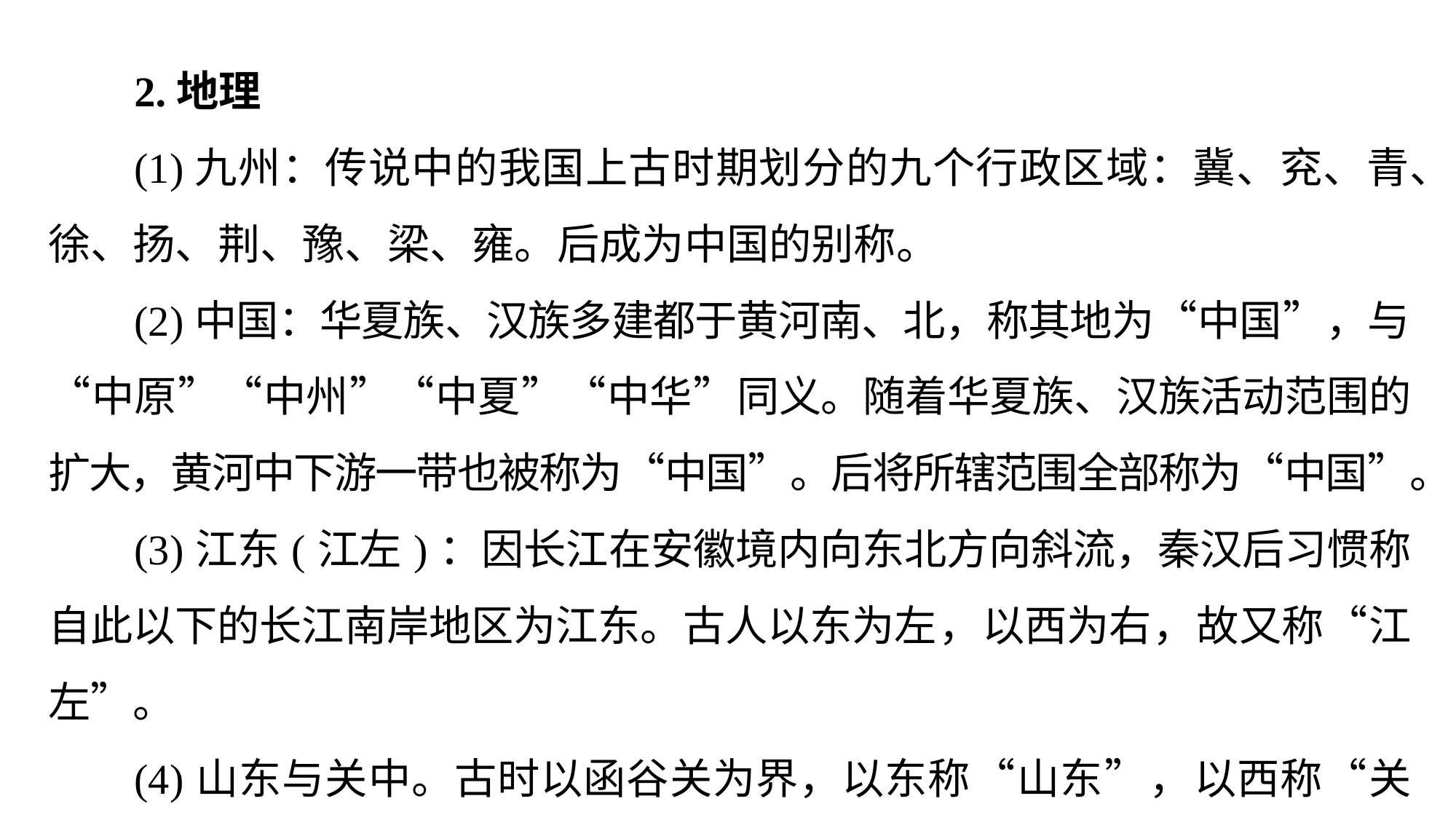

2.地理
(1)九州：传说中的我国上古时期划分的九个行政区域：冀、兖、青、徐、扬、荆、豫、梁、雍。后成为中国的别称。
(2)中国：华夏族、汉族多建都于黄河南、北，称其地为“中国”，与“中原”“中州”“中夏”“中华”同义。随着华夏族、汉族活动范围的扩大，黄河中下游一带也被称为“中国”。后将所辖范围全部称为“中国”。
(3)江东(江左)：因长江在安徽境内向东北方向斜流，秦汉后习惯称自此以下的长江南岸地区为江东。古人以东为左，以西为右，故又称“江左”。
(4)山东与关中。古时以函谷关为界，以东称“山东”，以西称“关中”。